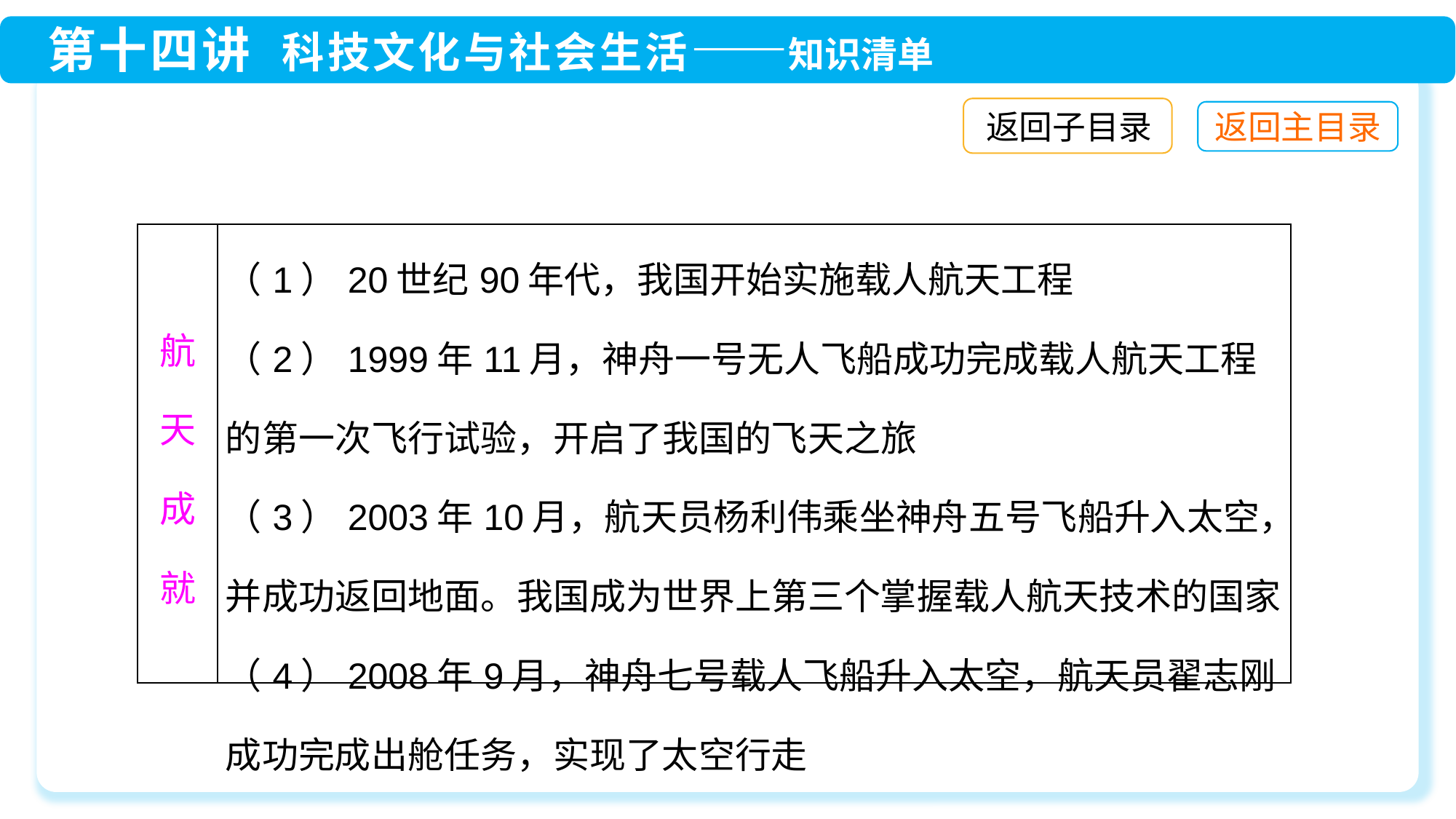

返回子目录
| 航 天 成 就 | （1）20世纪90年代，我国开始实施载人航天工程 （2）1999年11月，神舟一号无人飞船成功完成载人航天工程的第一次飞行试验，开启了我国的飞天之旅 （3）2003年10月，航天员杨利伟乘坐神舟五号飞船升入太空，并成功返回地面。我国成为世界上第三个掌握载人航天技术的国家 （4）2008年9月，神舟七号载人飞船升入太空，航天员翟志刚成功完成出舱任务，实现了太空行走 |
| --- | --- |